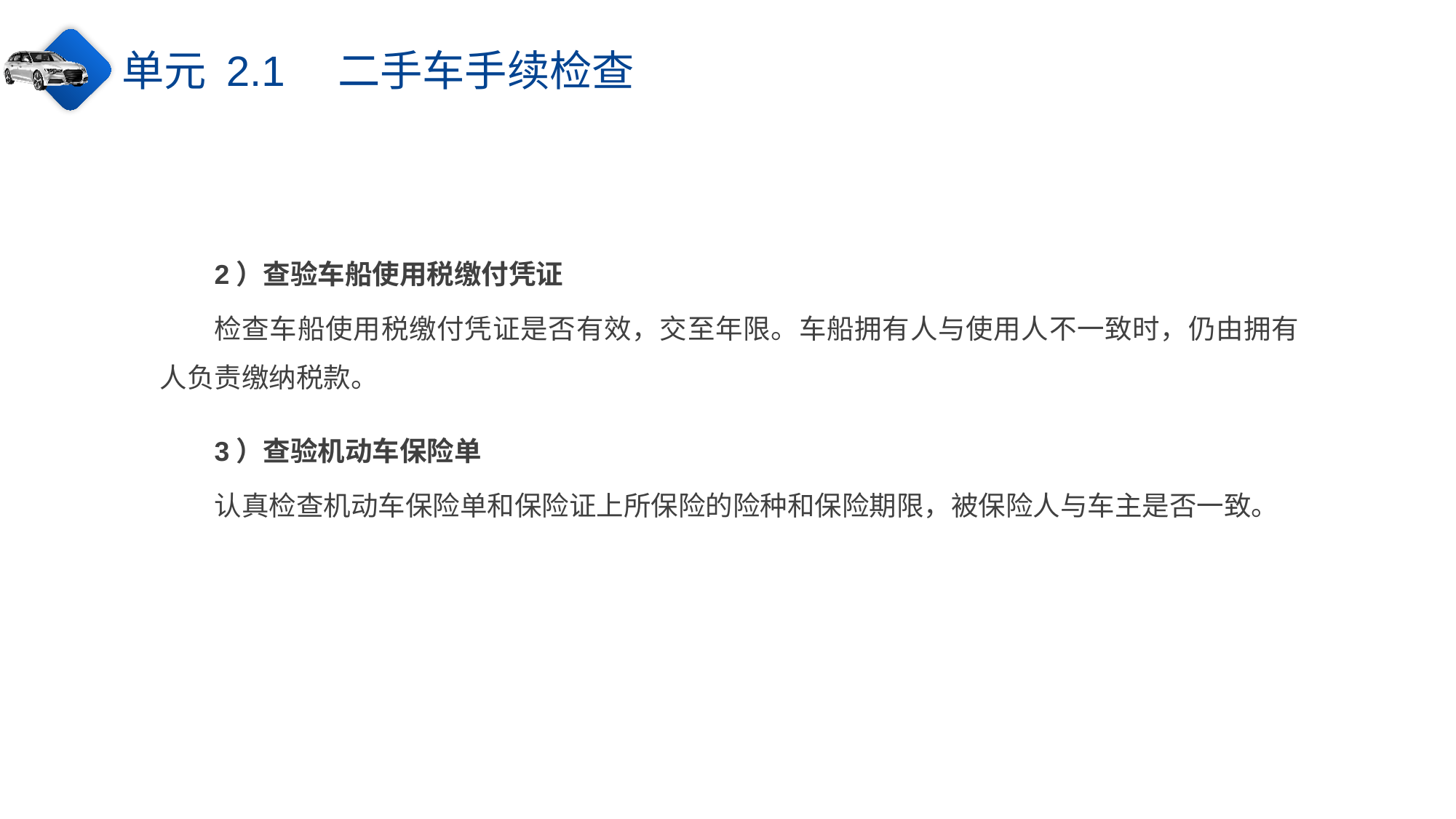

单元 2.1　二手车手续检查
2）查验车船使用税缴付凭证
检查车船使用税缴付凭证是否有效，交至年限。车船拥有人与使用人不一致时，仍由拥有人负责缴纳税款。
3）查验机动车保险单
认真检查机动车保险单和保险证上所保险的险种和保险期限，被保险人与车主是否一致。